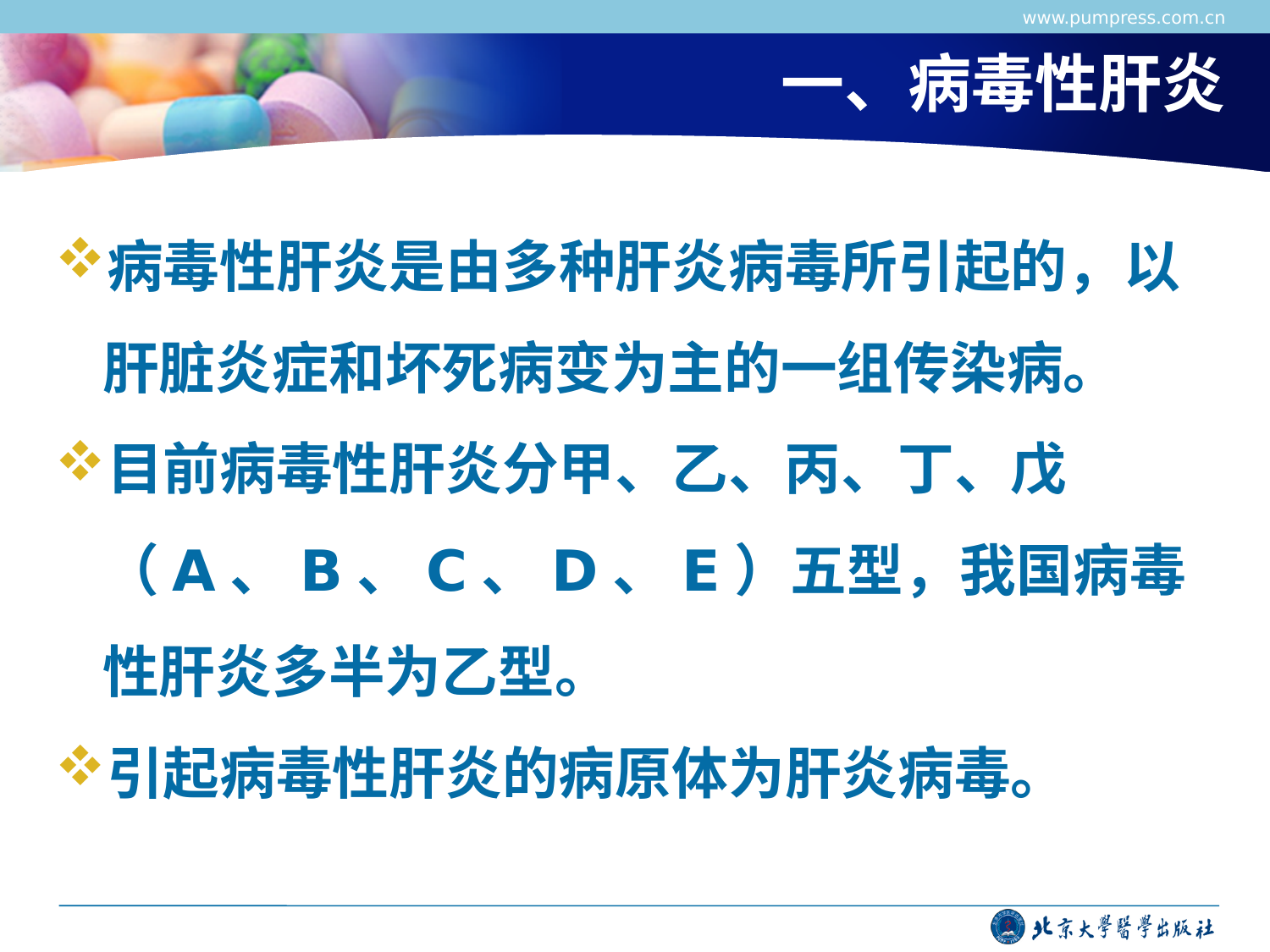

www.pumpress.com.cn
# 一、病毒性肝炎
病毒性肝炎是由多种肝炎病毒所引起的，以肝脏炎症和坏死病变为主的一组传染病。
目前病毒性肝炎分甲、乙、丙、丁、戊（A、B、C、D、E）五型，我国病毒性肝炎多半为乙型。
引起病毒性肝炎的病原体为肝炎病毒。